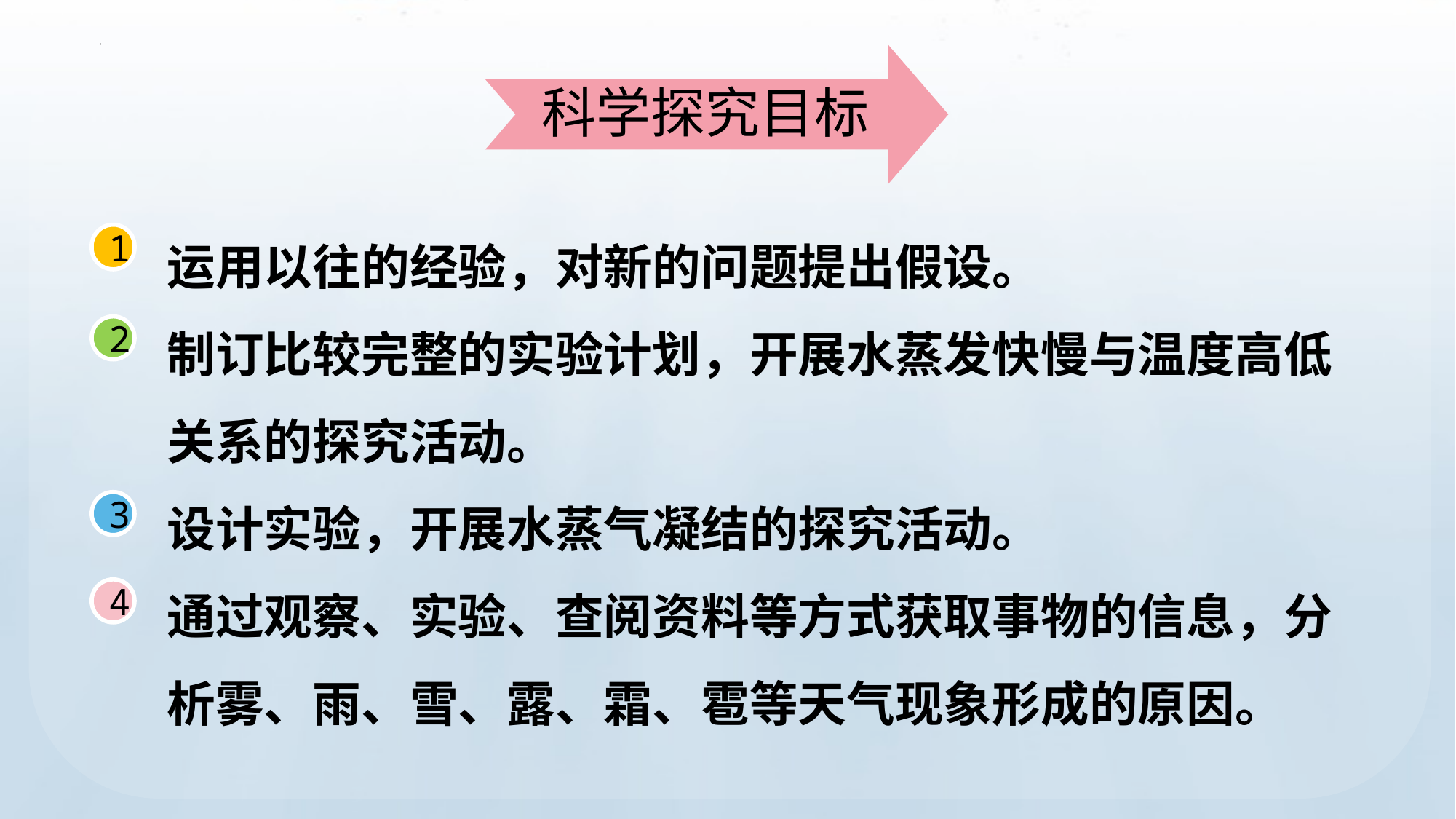

科学探究目标
运用以往的经验，对新的问题提出假设。
制订比较完整的实验计划，开展水蒸发快慢与温度高低关系的探究活动。
设计实验，开展水蒸气凝结的探究活动。
通过观察、实验、查阅资料等方式获取事物的信息，分析雾、雨、雪、露、霜、雹等天气现象形成的原因。
1
2
3
4